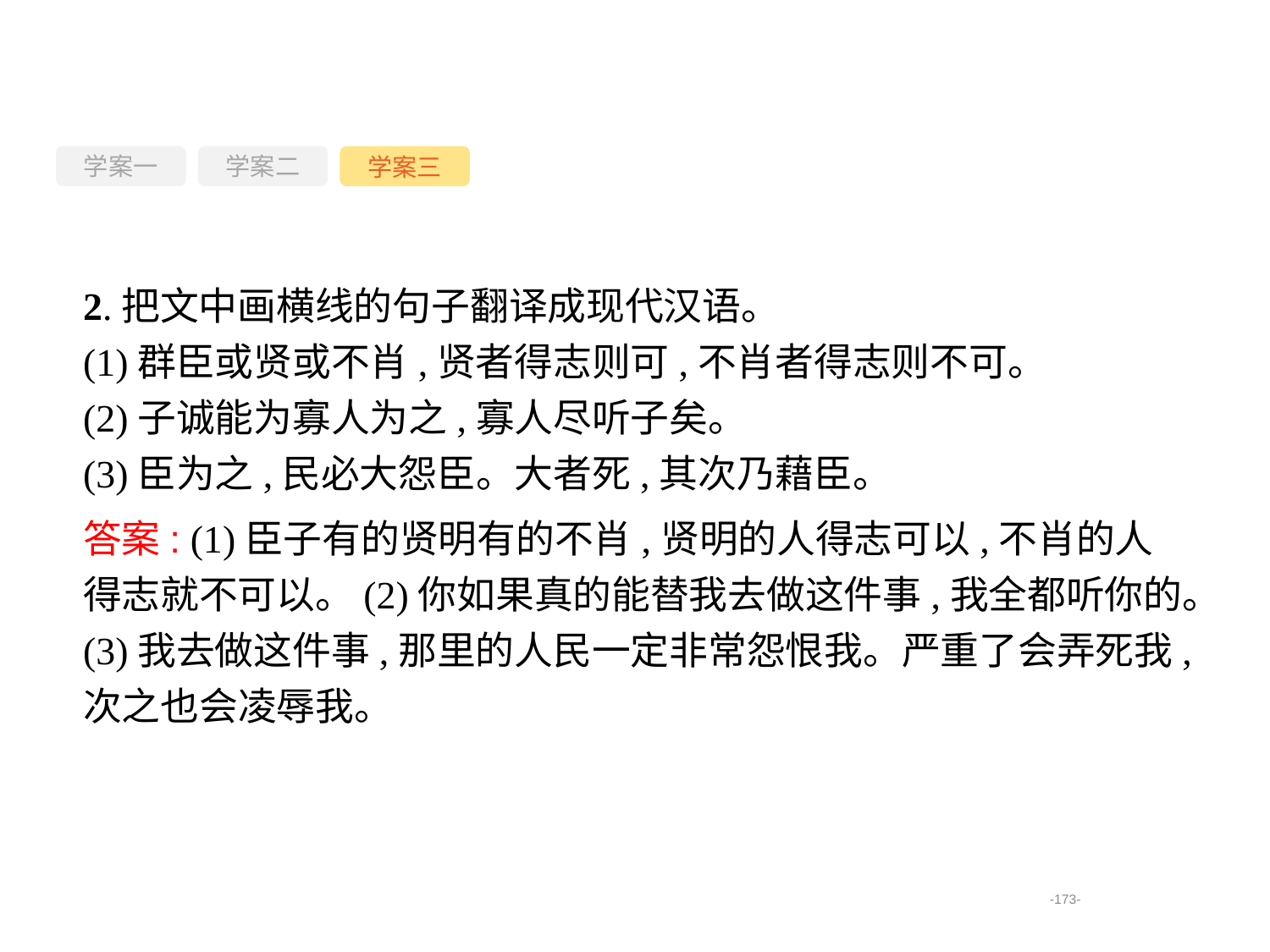

学案一
学案三
学案二
2.把文中画横线的句子翻译成现代汉语。
(1)群臣或贤或不肖,贤者得志则可,不肖者得志则不可。
(2)子诚能为寡人为之,寡人尽听子矣。
(3)臣为之,民必大怨臣。大者死,其次乃藉臣。
答案: (1)臣子有的贤明有的不肖,贤明的人得志可以,不肖的人得志就不可以。(2)你如果真的能替我去做这件事,我全都听你的。(3)我去做这件事,那里的人民一定非常怨恨我。严重了会弄死我,次之也会凌辱我。
-173-